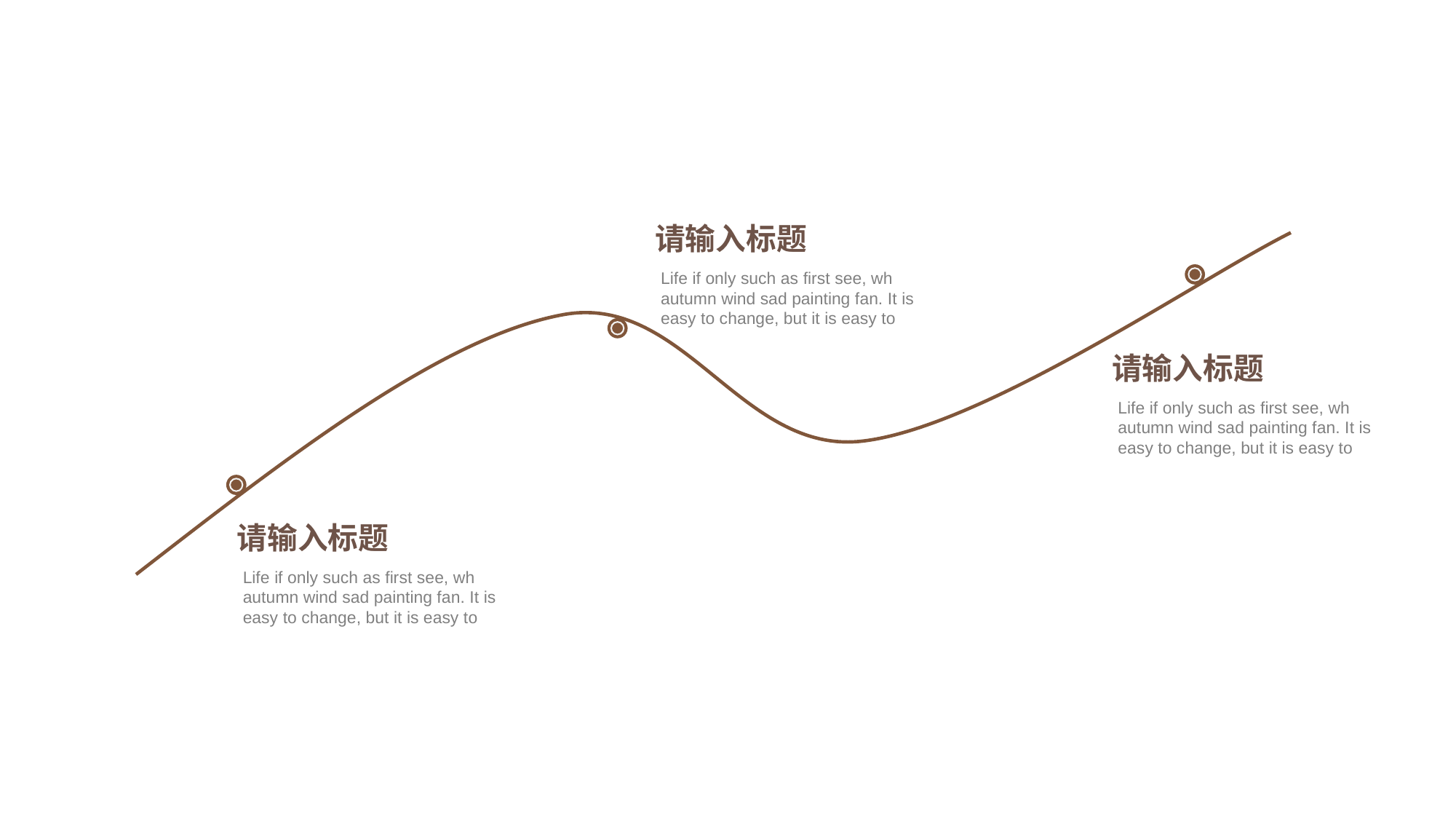

请输入标题
Life if only such as first see, wh autumn wind sad painting fan. It is easy to change, but it is easy to

请输入标题
Life if only such as first see, wh autumn wind sad painting fan. It is easy to change, but it is easy to

请输入标题
Life if only such as first see, wh autumn wind sad painting fan. It is easy to change, but it is easy to